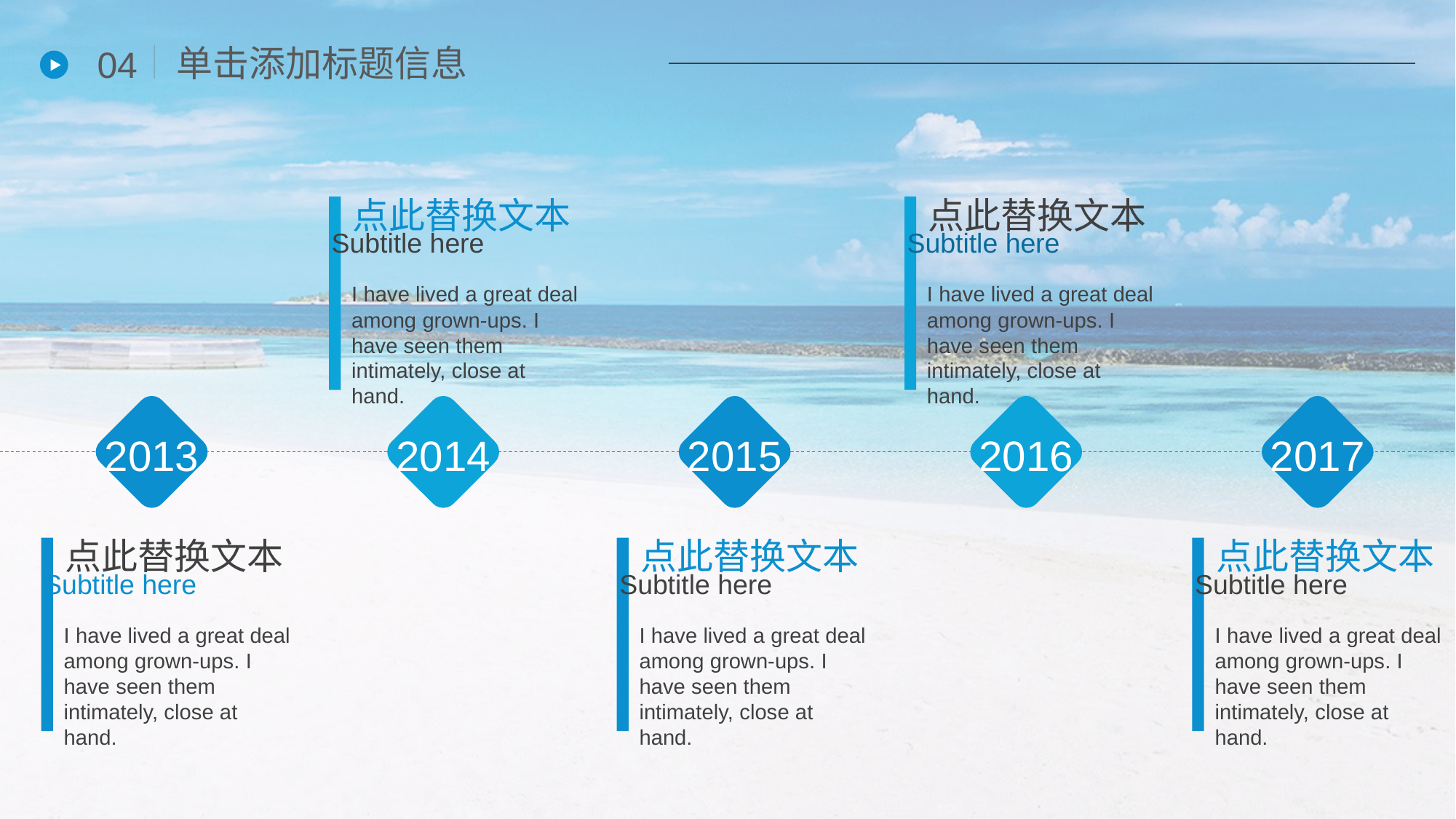

单击添加标题信息
04

点此替换文本

Subtitle here
I have lived a great deal among grown-ups. I have seen them intimately, close at hand.

2014
点此替换文本

Subtitle here
I have lived a great deal among grown-ups. I have seen them intimately, close at hand.

2016

2017
点此替换文本

Subtitle here
I have lived a great deal among grown-ups. I have seen them intimately, close at hand.

2015
点此替换文本

Subtitle here
I have lived a great deal among grown-ups. I have seen them intimately, close at hand.

2013
点此替换文本

Subtitle here
I have lived a great deal among grown-ups. I have seen them intimately, close at hand.